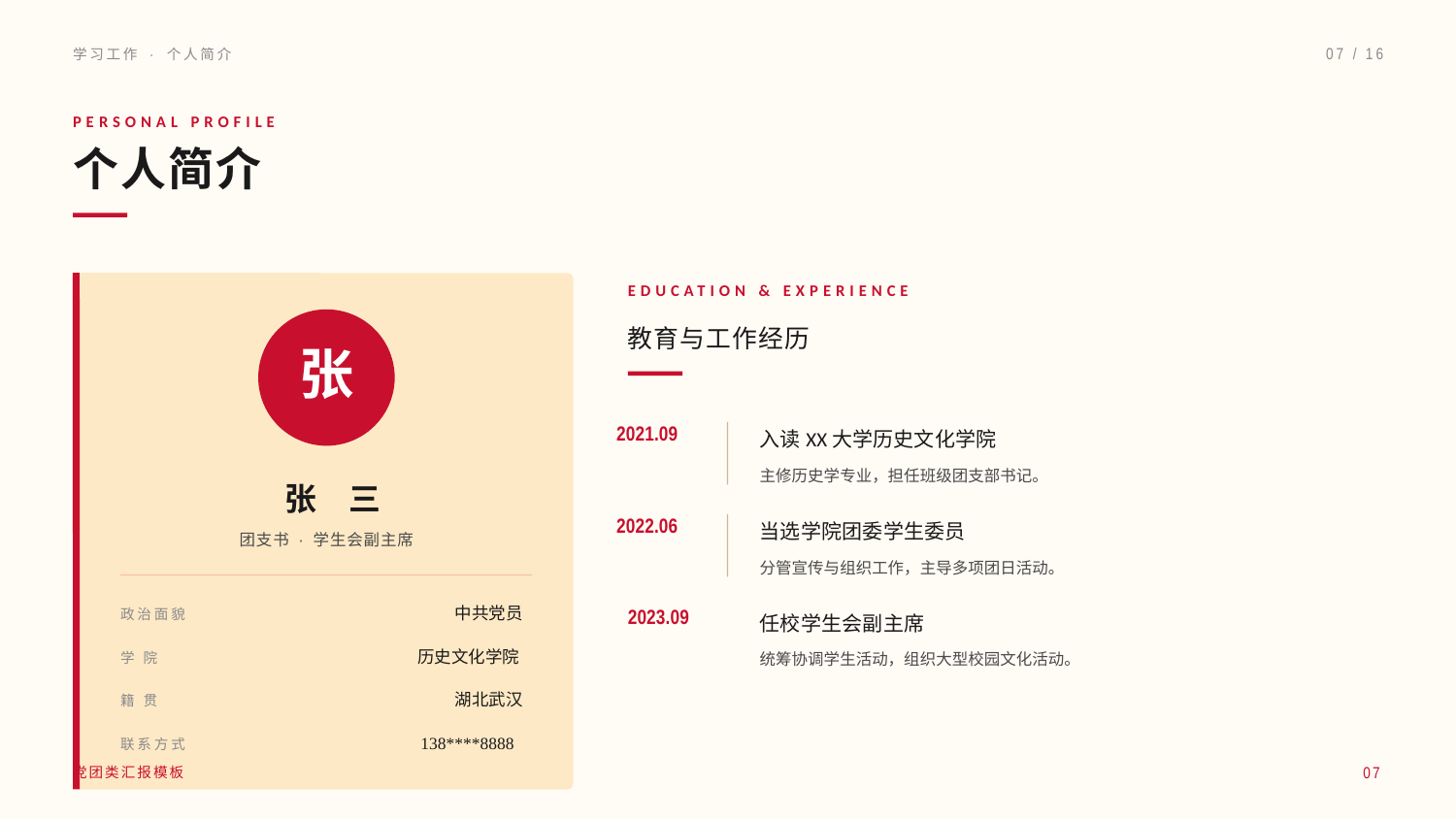

学习工作 · 个人简介
07 / 16
PERSONAL PROFILE
个人简介

EDUCATION & EXPERIENCE

教育与工作经历
张

入读XX大学历史文化学院
2021.09
主修历史学专业，担任班级团支部书记。
张 三

当选学院团委学生委员
2022.06
团支书 · 学生会副主席
分管宣传与组织工作，主导多项团日活动。

中共党员
政治面貌
任校学生会副主席
2023.09
历史文化学院
统筹协调学生活动，组织大型校园文化活动。
学 院
湖北武汉
籍 贯
138****8888
联系方式
07
党团类汇报模板